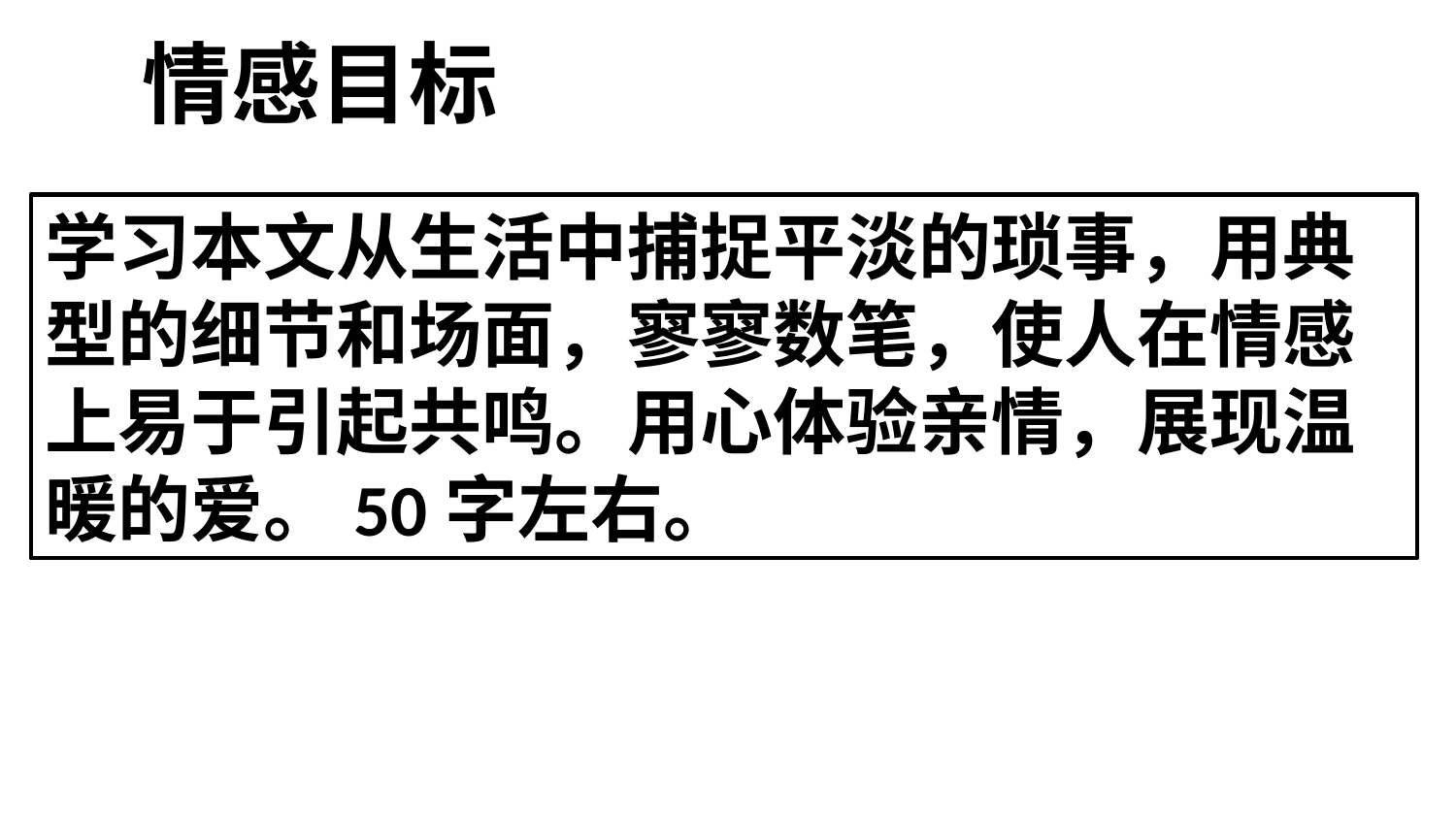

# 情感目标
学习本文从生活中捕捉平淡的琐事，用典型的细节和场面，寥寥数笔，使人在情感上易于引起共鸣。用心体验亲情，展现温暖的爱。50字左右。